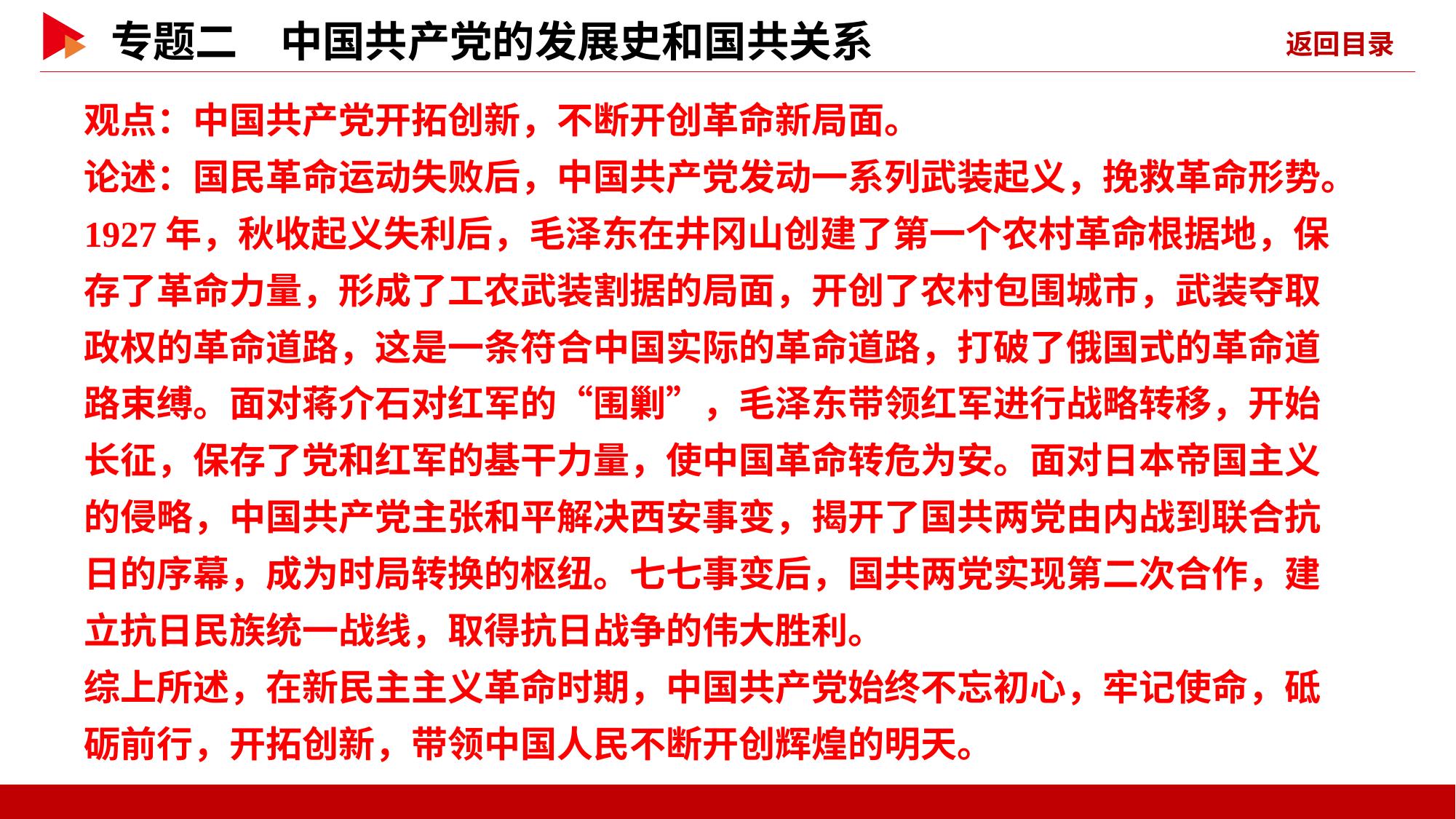

观点：中国共产党开拓创新，不断开创革命新局面。
论述：国民革命运动失败后，中国共产党发动一系列武装起义，挽救革命形势。1927年，秋收起义失利后，毛泽东在井冈山创建了第一个农村革命根据地，保存了革命力量，形成了工农武装割据的局面，开创了农村包围城市，武装夺取政权的革命道路，这是一条符合中国实际的革命道路，打破了俄国式的革命道路束缚。面对蒋介石对红军的“围剿”，毛泽东带领红军进行战略转移，开始长征，保存了党和红军的基干力量，使中国革命转危为安。面对日本帝国主义的侵略，中国共产党主张和平解决西安事变，揭开了国共两党由内战到联合抗日的序幕，成为时局转换的枢纽。七七事变后，国共两党实现第二次合作，建立抗日民族统一战线，取得抗日战争的伟大胜利。
综上所述，在新民主主义革命时期，中国共产党始终不忘初心，牢记使命，砥砺前行，开拓创新，带领中国人民不断开创辉煌的明天。